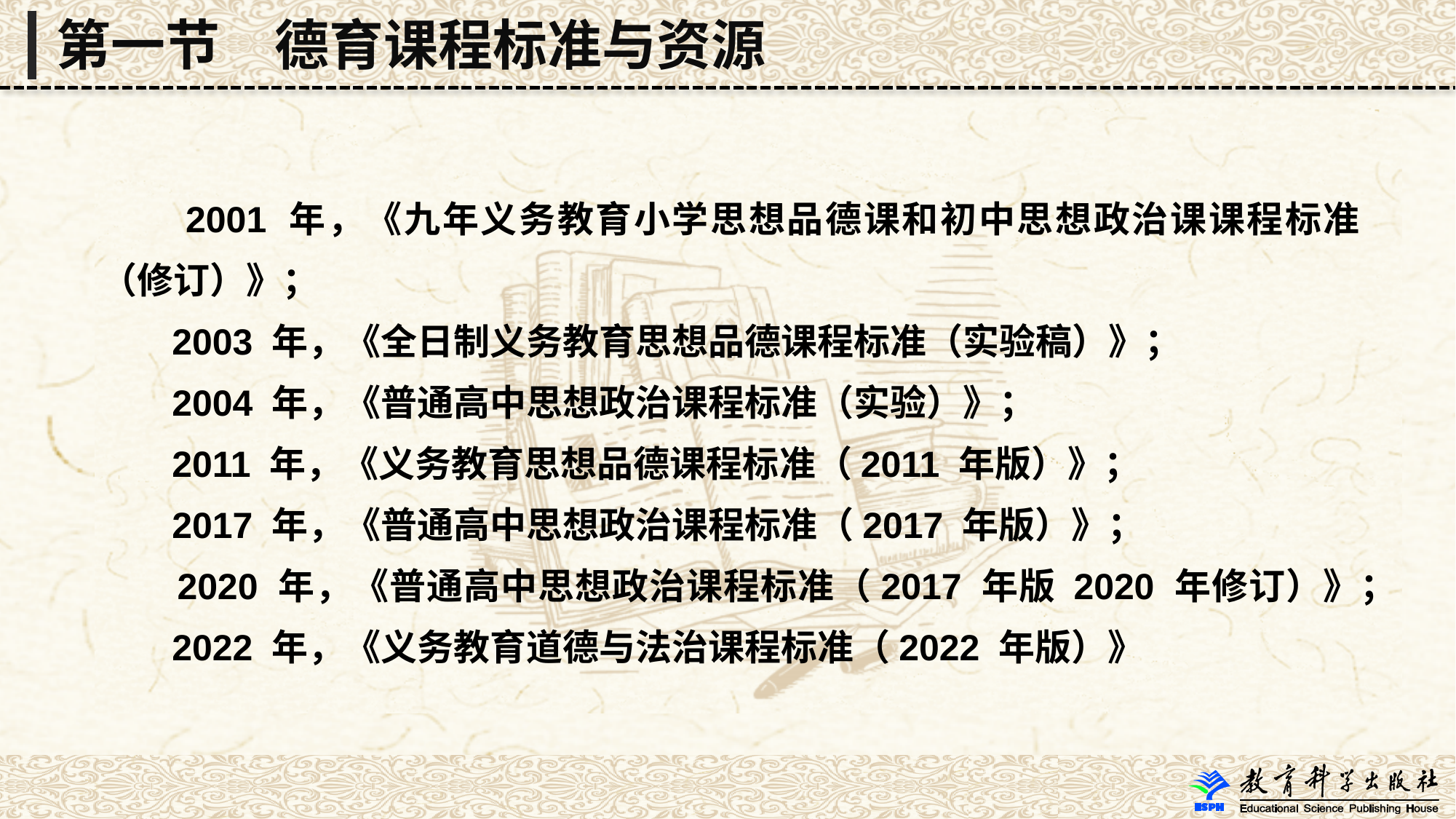

第一节　德育课程标准与资源
       2001 年，《九年义务教育小学思想品德课和初中思想政治课课程标准（修订）》；
       2003 年，《全日制义务教育思想品德课程标准（实验稿）》；
       2004 年，《普通高中思想政治课程标准（实验）》；
       2011 年，《义务教育思想品德课程标准（2011 年版）》；
       2017 年，《普通高中思想政治课程标准（2017 年版）》；
       2020 年，《普通高中思想政治课程标准（2017 年版 2020 年修订）》；
       2022 年，《义务教育道德与法治课程标准（2022 年版）》